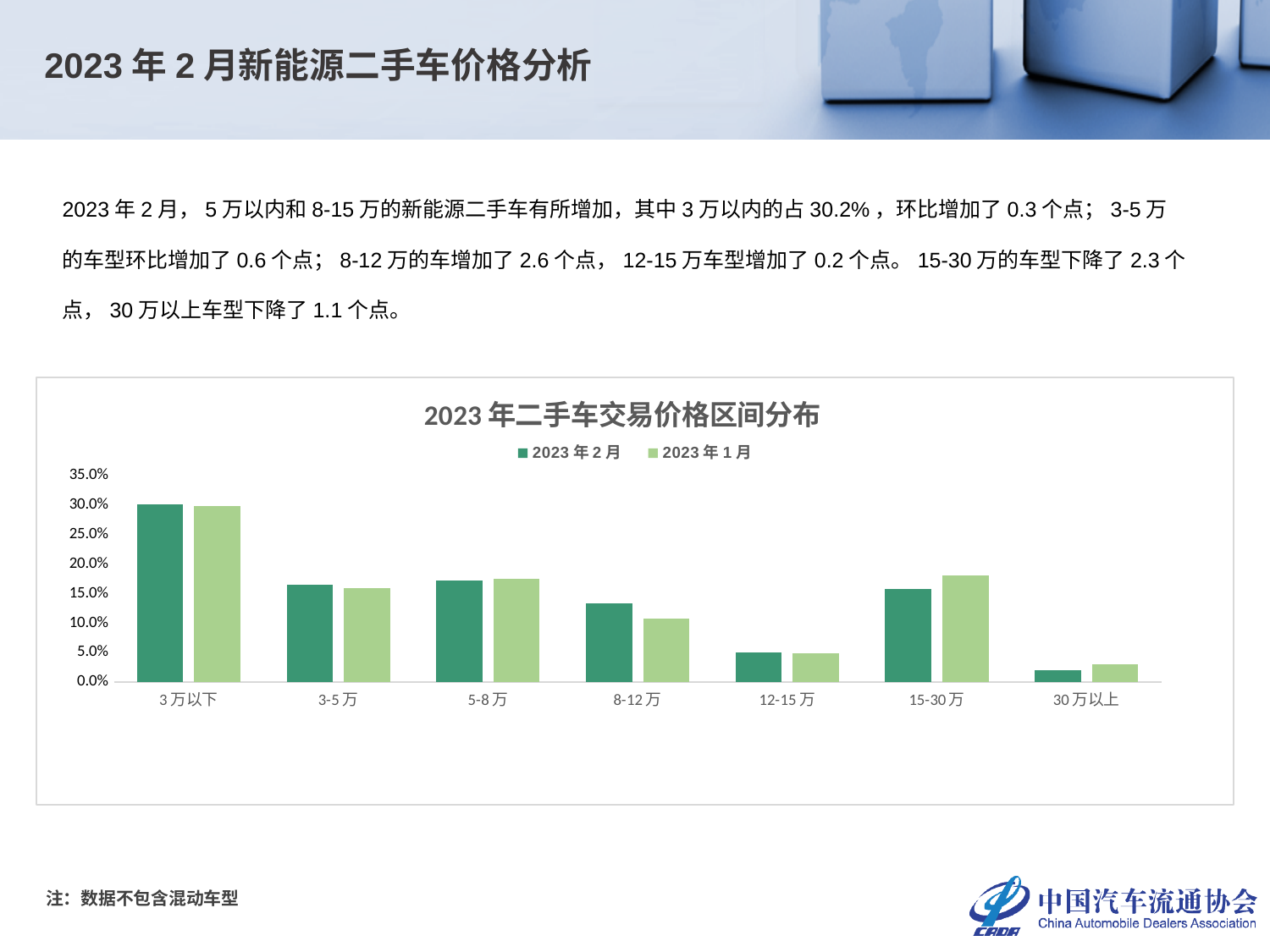

2023年2月新能源二手车价格分析
2023年2月，5万以内和8-15万的新能源二手车有所增加，其中3万以内的占30.2%，环比增加了0.3个点；3-5万的车型环比增加了0.6个点；8-12万的车增加了2.6个点，12-15万车型增加了0.2个点。15-30万的车型下降了2.3个点，30万以上车型下降了1.1个点。

### Chart: 2023年二手车交易价格区间分布

| Category | 2023年2月 | 2023年1月 |
|---|---|---|
| 3万以下 | 0.30169838024846674 | 0.29854046881910656 |
| 3-5万 | 0.1651989306494732 | 0.15877930119416186 |
| 5-8万 | 0.17188237144205062 | 0.17558602388323752 |
| 8-12万 | 0.13288252869948106 | 0.1073639982308713 |
| 12-15万 | 0.05079415002358861 | 0.048651039363113664 |
| 15-30万 | 0.1578078314200346 | 0.18045112781954886 |
| 30万以上 | 0.019735807516905172 | 0.030628040689960195 |
注：数据不包含混动车型